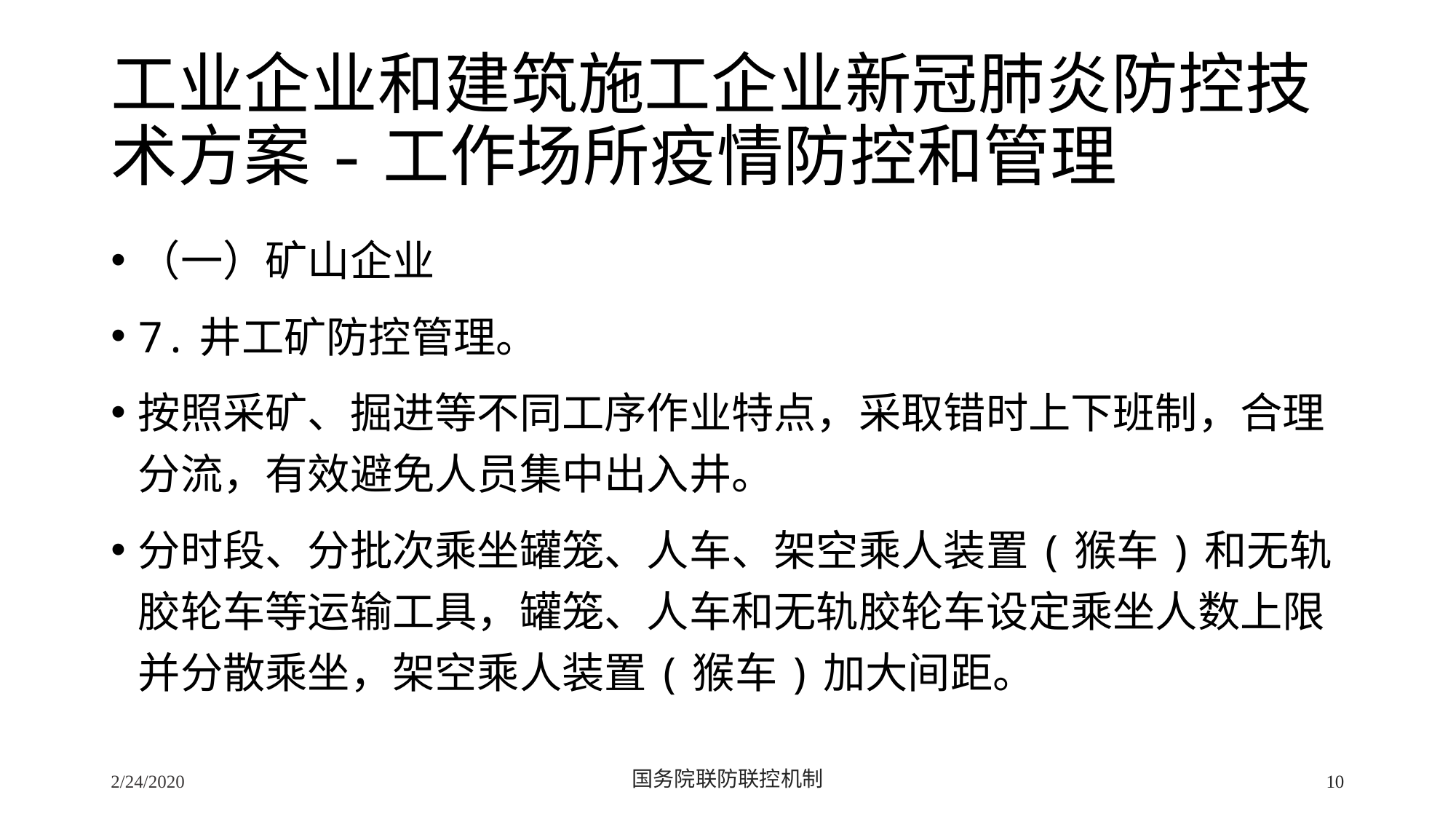

# 工业企业和建筑施工企业新冠肺炎防控技术方案-工作场所疫情防控和管理
（一）矿山企业
7.井工矿防控管理。
按照采矿、掘进等不同工序作业特点，采取错时上下班制，合理分流，有效避免人员集中出入井。
分时段、分批次乘坐罐笼、人车、架空乘人装置(猴车)和无轨胶轮车等运输工具，罐笼、人车和无轨胶轮车设定乘坐人数上限并分散乘坐，架空乘人装置(猴车)加大间距。
2/24/2020
国务院联防联控机制
10